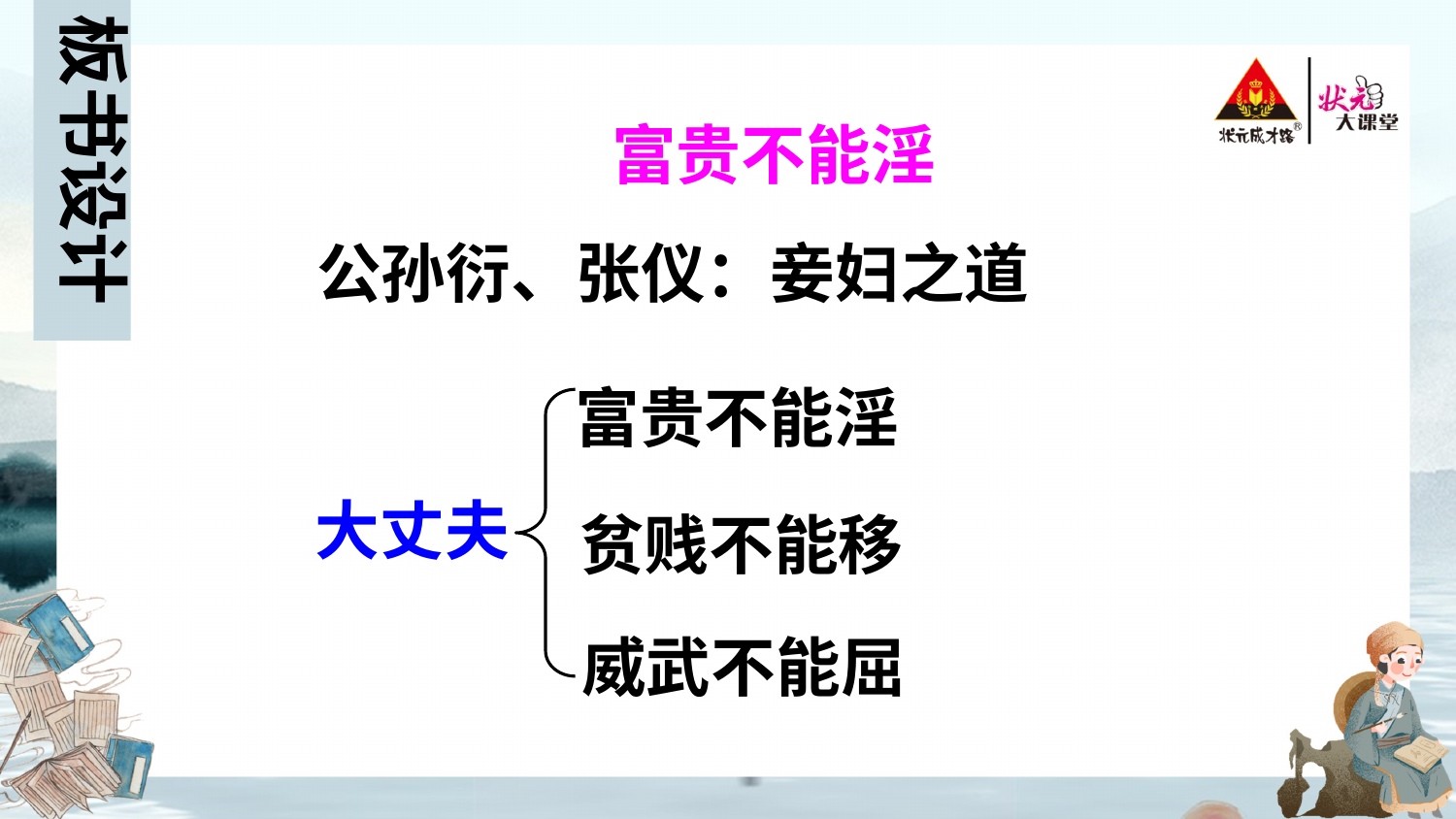

板书设计
富贵不能淫
公孙衍、张仪：妾妇之道
富贵不能淫

贫贱不能移
大丈夫
威武不能屈